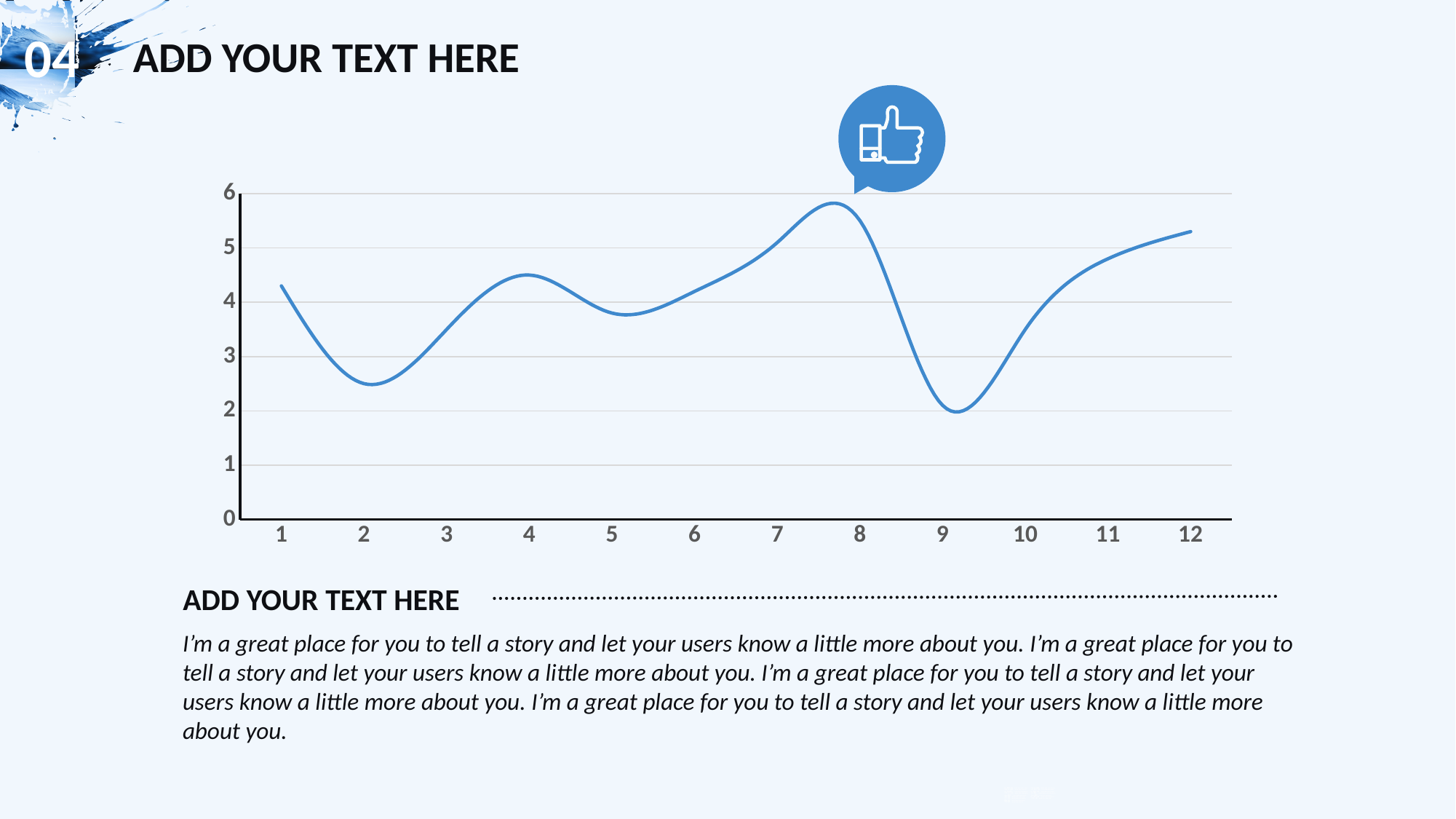

### Chart

| Category | 系列 1 |
|---|---|
| 1 | 4.3 |
| 2 | 2.5 |
| 3 | 3.5 |
| 4 | 4.5 |
| 5 | 3.8 |
| 6 | 4.2 |
| 7 | 5.1 |
| 8 | 5.5 |
| 9 | 2.1 |
| 10 | 3.5 |
| 11 | 4.8 |
| 12 | 5.3 |
ADD YOUR TEXT HERE
I’m a great place for you to tell a story and let your users know a little more about you. I’m a great place for you to tell a story and let your users know a little more about you. I’m a great place for you to tell a story and let your users know a little more about you. I’m a great place for you to tell a story and let your users know a little more about you.
PPT模板下载：www.1ppt.com/moban/     行业PPT模板：www.1ppt.com/hangye/
节日PPT模板：www.1ppt.com/jieri/           PPT素材下载：www.1ppt.com/sucai/
PPT背景图片：www.1ppt.com/beijing/      PPT图表下载：www.1ppt.com/tubiao/
优秀PPT下载：www.1ppt.com/xiazai/        PPT教程： www.1ppt.com/powerpoint/
Word教程： www.1ppt.com/word/              Excel教程：www.1ppt.com/excel/
资料下载：www.1ppt.com/ziliao/                PPT课件下载：www.1ppt.com/kejian/
范文下载：www.1ppt.com/fanwen/             试卷下载：www.1ppt.com/shiti/
教案下载：www.1ppt.com/jiaoan/
字体下载：www.1ppt.com/ziti/